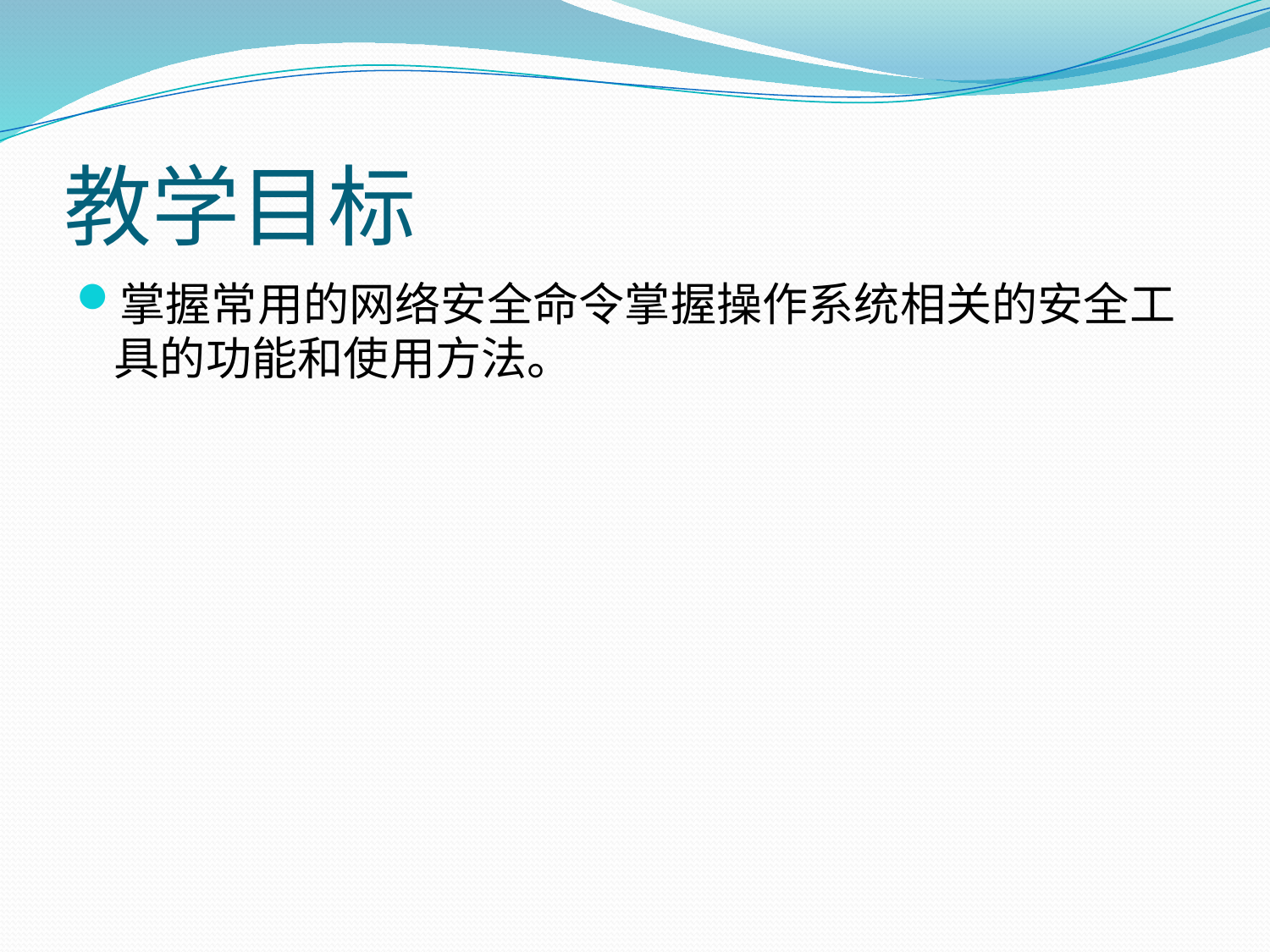

# 教学目标
掌握常用的网络安全命令掌握操作系统相关的安全工具的功能和使用方法。